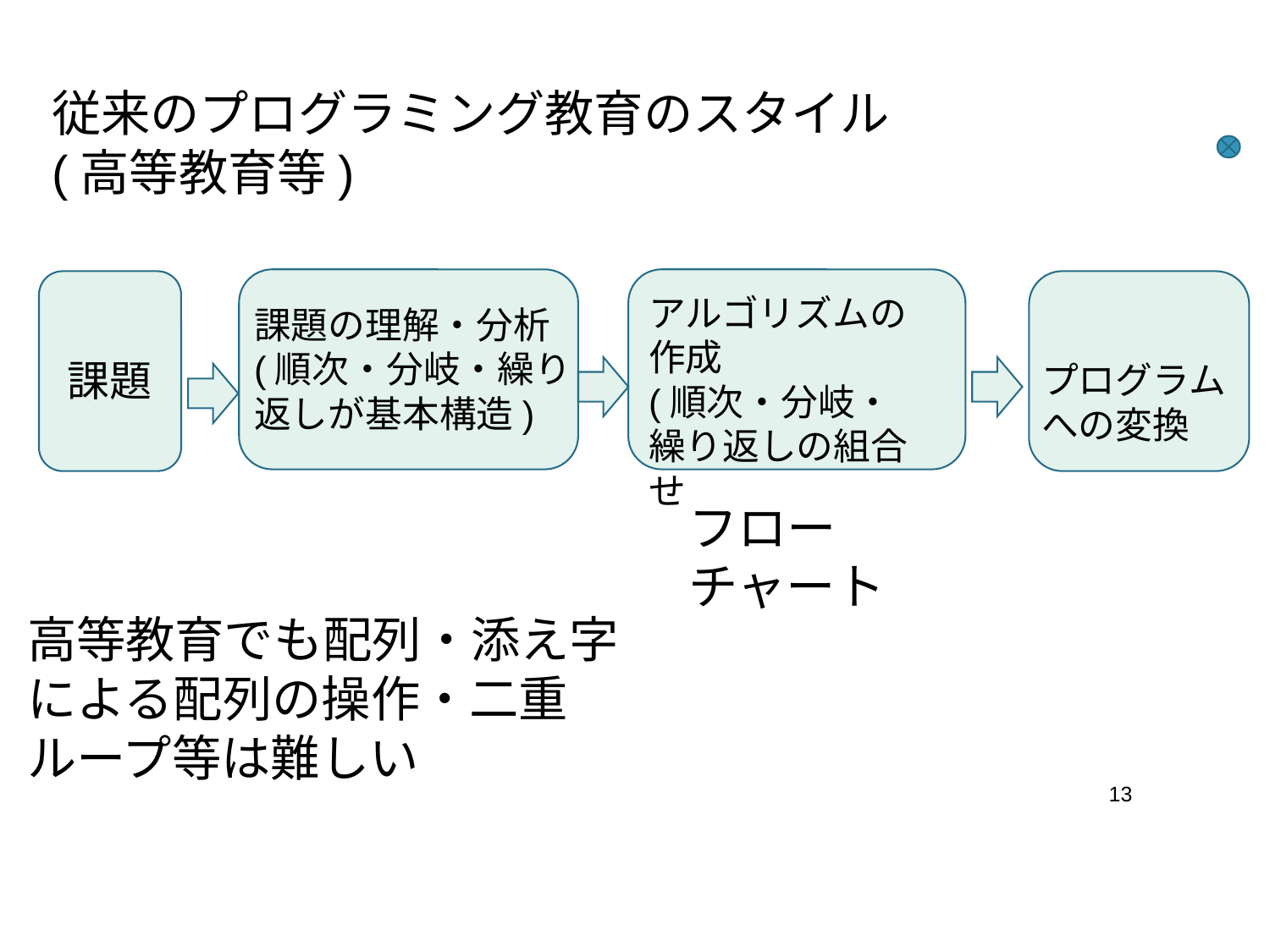

従来のプログラミング教育のスタイル
(高等教育等)

アルゴリズムの作成
(順次・分岐・繰り返しの組合せ
課題の理解・分析(順次・分岐・繰り返しが基本構造)
課題
プログラムへの変換

フローチャート
高等教育でも配列・添え字による配列の操作・二重ループ等は難しい
13